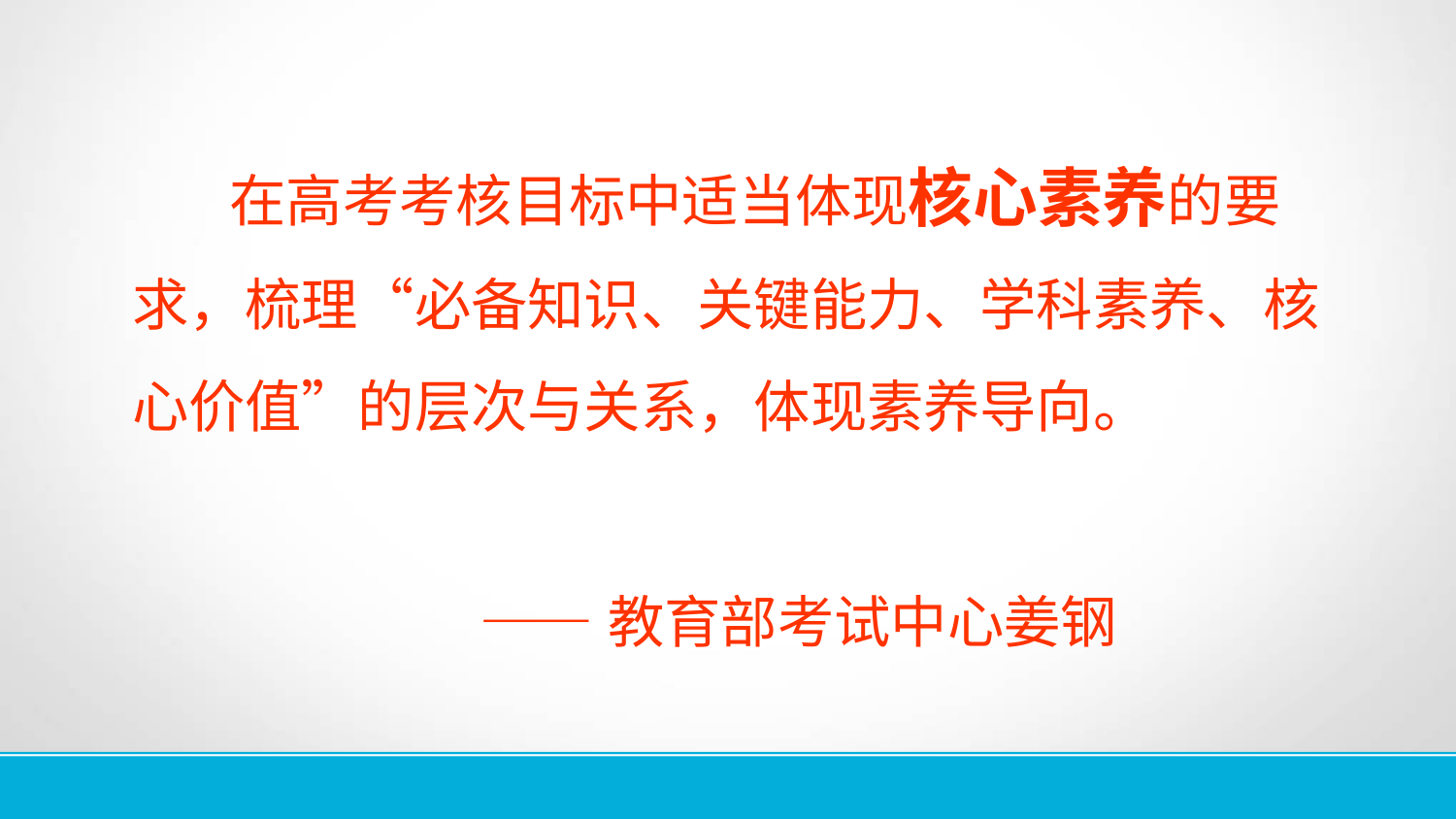

在高考考核目标中适当体现核心素养的要求，梳理“必备知识、关键能力、学科素养、核心价值”的层次与关系，体现素养导向。
                                ——教育部考试中心姜钢